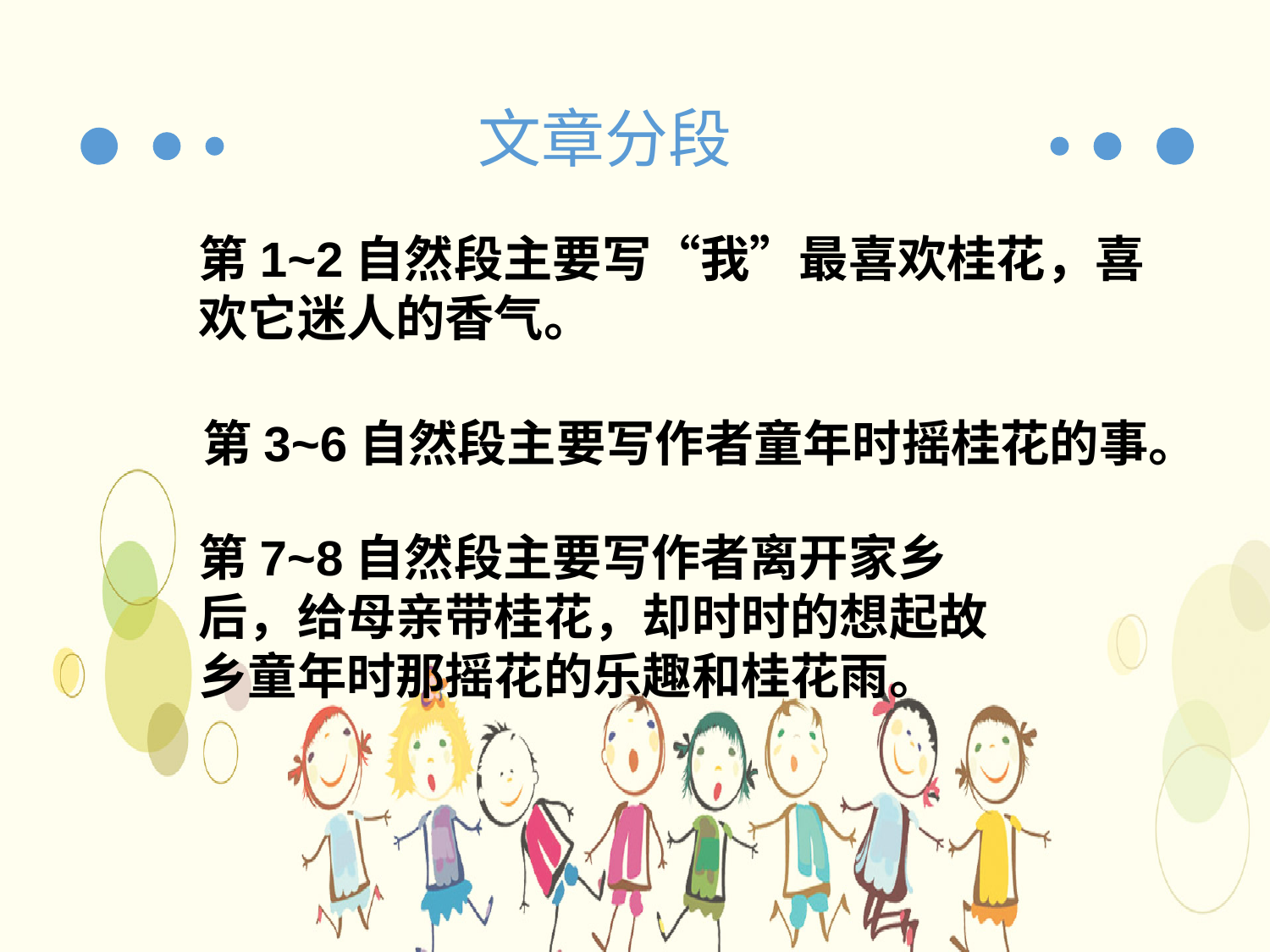

# 文章分段

第1~2自然段主要写“我”最喜欢桂花，喜欢它迷人的香气。
第3~6自然段主要写作者童年时摇桂花的事。

第7~8自然段主要写作者离开家乡后，给母亲带桂花，却时时的想起故乡童年时那摇花的乐趣和桂花雨。